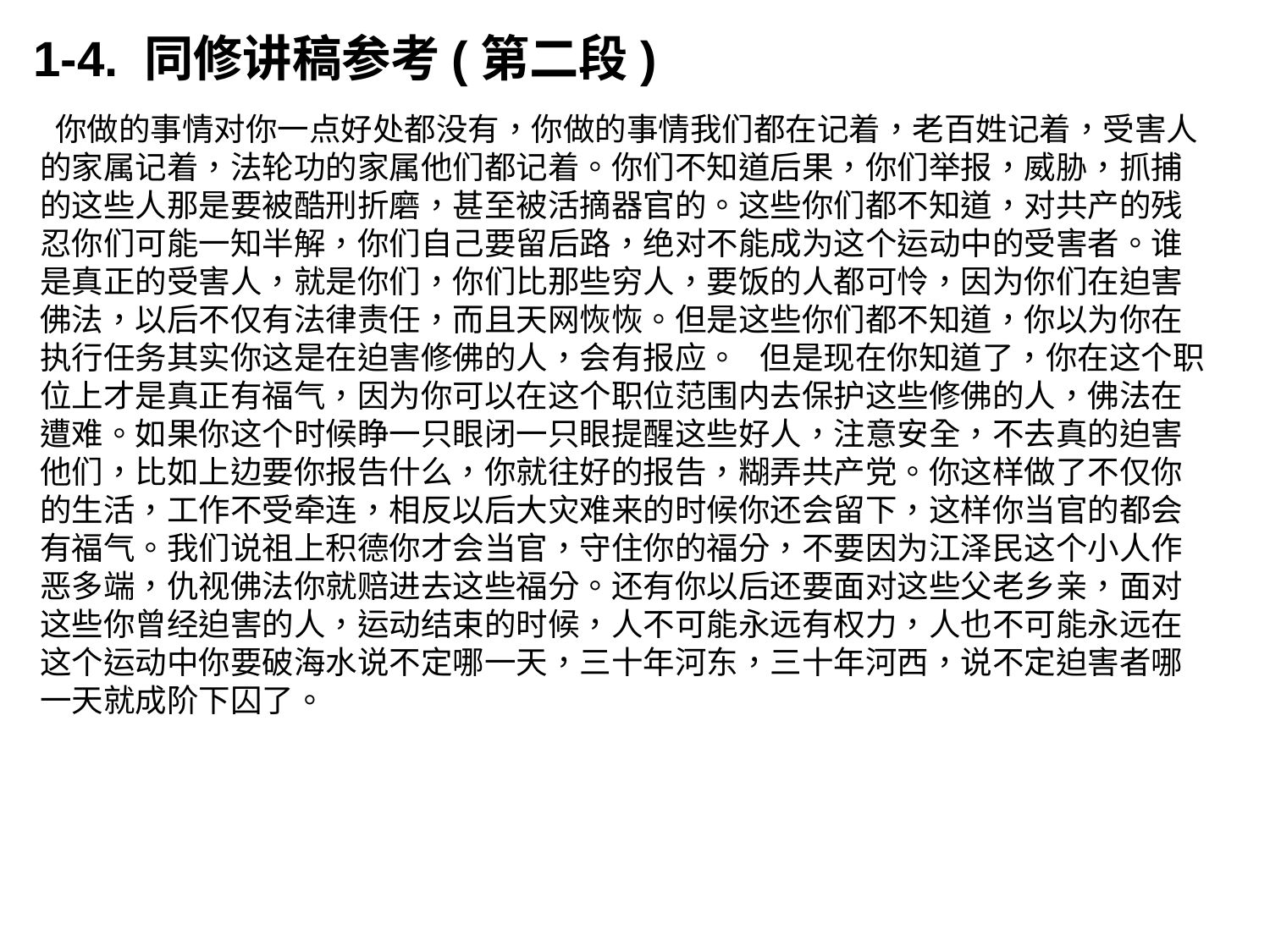

1-4. 同修讲稿参考(第二段)
 你做的事情对你一点好处都没有，你做的事情我们都在记着，老百姓记着，受害人的家属记着，法轮功的家属他们都记着。你们不知道后果，你们举报，威胁，抓捕的这些人那是要被酷刑折磨，甚至被活摘器官的。这些你们都不知道，对共产的残忍你们可能一知半解，你们自己要留后路，绝对不能成为这个运动中的受害者。谁是真正的受害人，就是你们，你们比那些穷人，要饭的人都可怜，因为你们在迫害佛法，以后不仅有法律责任，而且天网恢恢。但是这些你们都不知道，你以为你在执行任务其实你这是在迫害修佛的人，会有报应。   但是现在你知道了，你在这个职位上才是真正有福气，因为你可以在这个职位范围内去保护这些修佛的人，佛法在遭难。如果你这个时候睁一只眼闭一只眼提醒这些好人，注意安全，不去真的迫害他们，比如上边要你报告什么，你就往好的报告，糊弄共产党。你这样做了不仅你的生活，工作不受牵连，相反以后大灾难来的时候你还会留下，这样你当官的都会有福气。我们说祖上积德你才会当官，守住你的福分，不要因为江泽民这个小人作恶多端，仇视佛法你就赔进去这些福分。还有你以后还要面对这些父老乡亲，面对这些你曾经迫害的人，运动结束的时候，人不可能永远有权力，人也不可能永远在这个运动中你要破海水说不定哪一天，三十年河东，三十年河西，说不定迫害者哪一天就成阶下囚了。